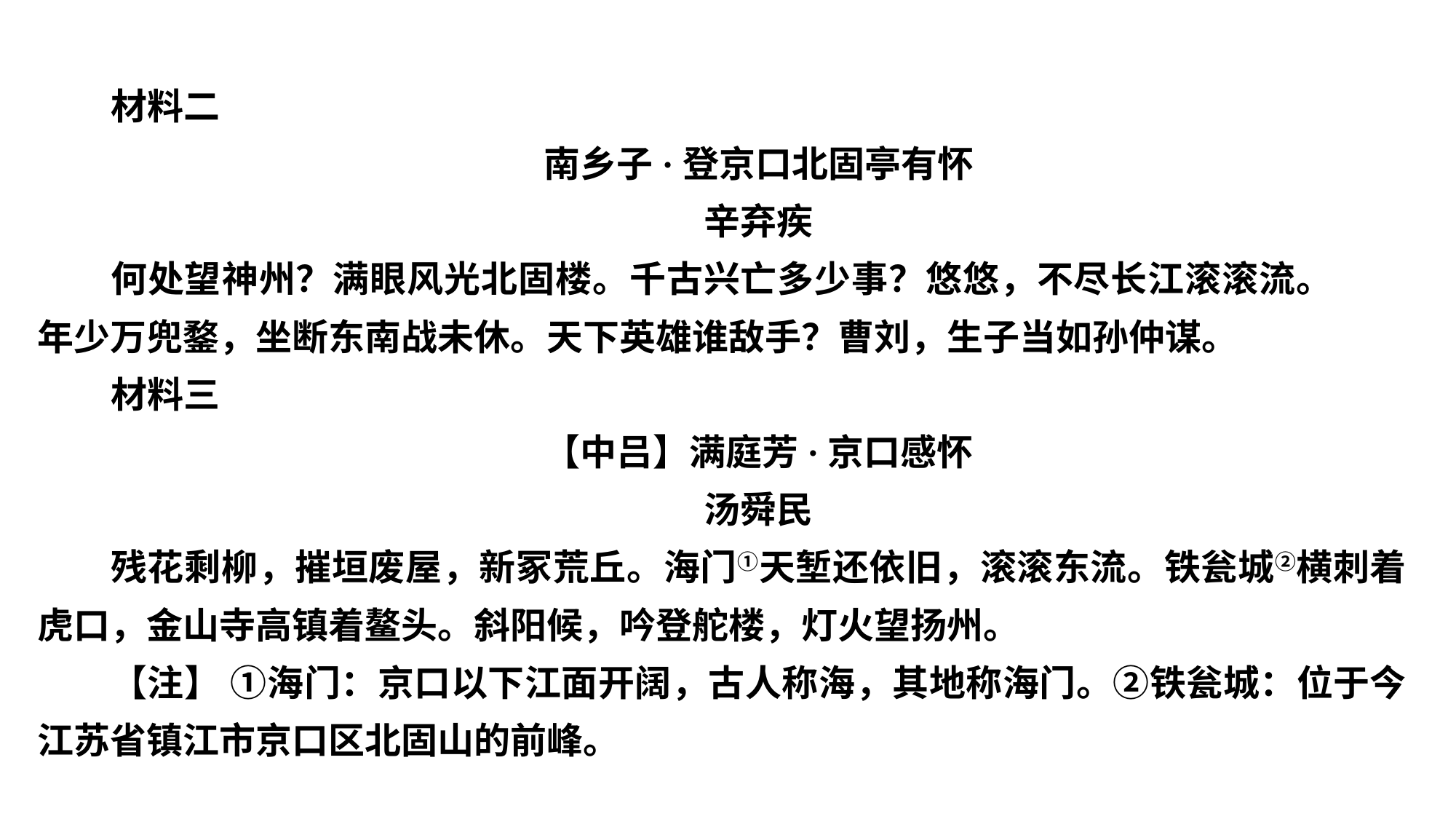

材料二
南乡子·登京口北固亭有怀
辛弃疾
何处望神州？满眼风光北固楼。千古兴亡多少事？悠悠，不尽长江滚滚流。　　年少万兜鍪，坐断东南战未休。天下英雄谁敌手？曹刘，生子当如孙仲谋。
材料三
【中吕】满庭芳·京口感怀
汤舜民
残花剩柳，摧垣废屋，新冢荒丘。海门①天堑还依旧，滚滚东流。铁瓮城②横刺着虎口，金山寺高镇着鳌头。斜阳候，吟登舵楼，灯火望扬州。
【注】 ①海门：京口以下江面开阔，古人称海，其地称海门。②铁瓮城：位于今江苏省镇江市京口区北固山的前峰。